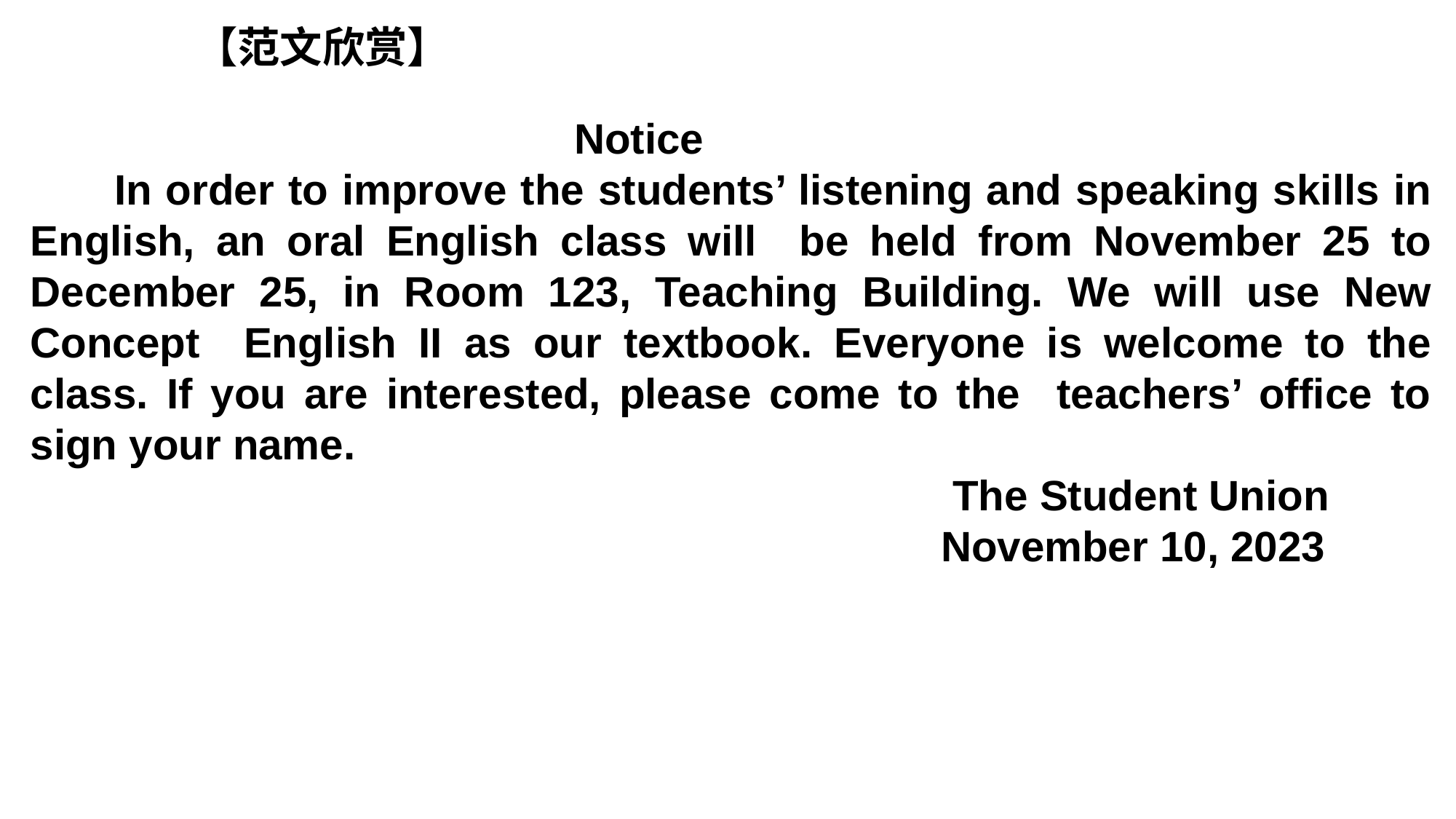

【范文欣赏】
                                              Notice
      In order to improve the students’ listening and speaking skills in English, an oral English class will  be held from November 25 to December 25, in Room 123, Teaching Building. We will use New Concept  English II as our textbook. Everyone is welcome to the class. If you are interested, please come to the  teachers’ office to sign your name.
                                                                              The Student Union
                                                                             November 10, 2023
72